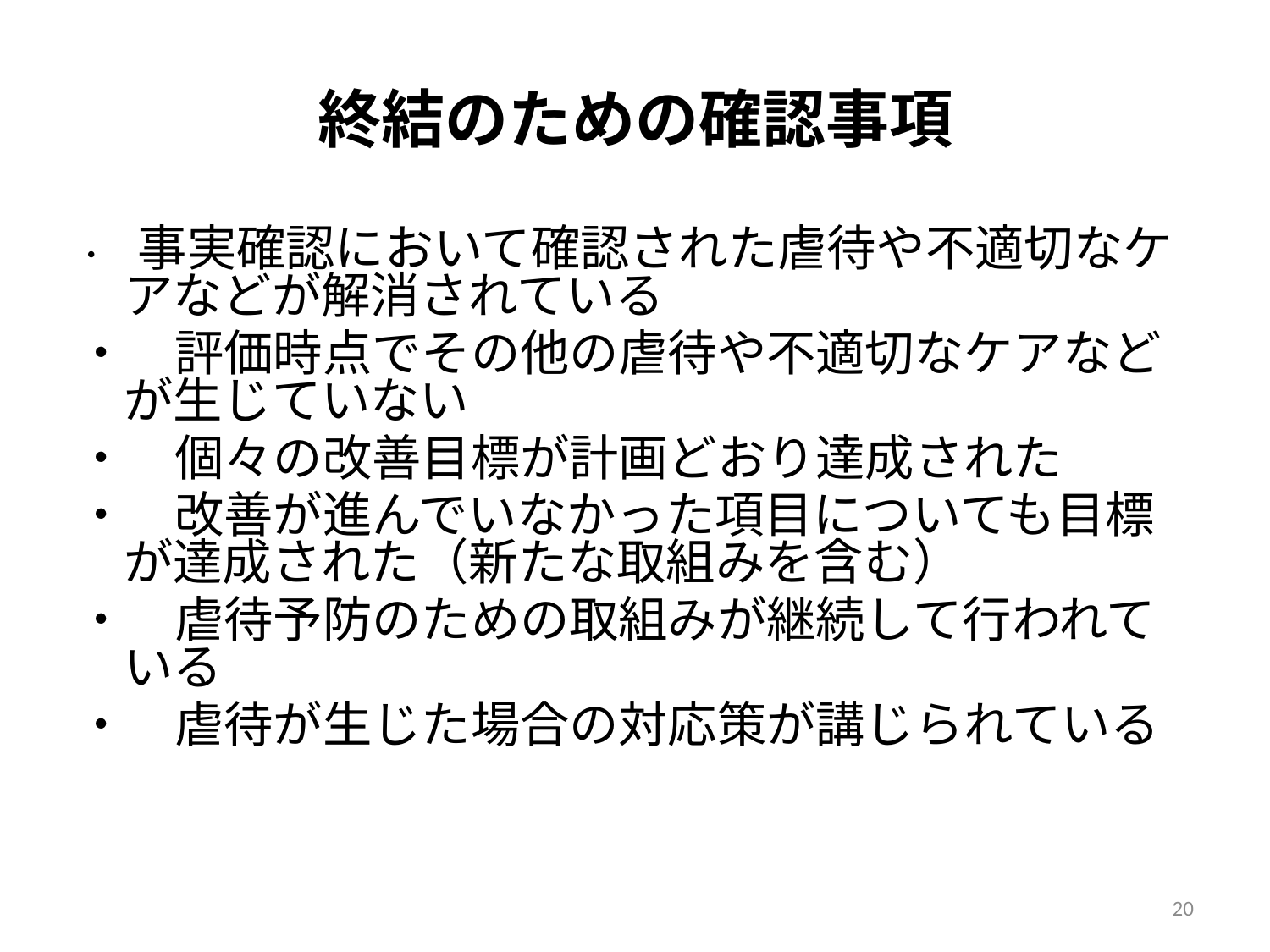

# 終結のための確認事項
・　事実確認において確認された虐待や不適切なケアなどが解消されている
・　評価時点でその他の虐待や不適切なケアなどが生じていない
・　個々の改善目標が計画どおり達成された
・　改善が進んでいなかった項目についても目標が達成された（新たな取組みを含む）
・　虐待予防のための取組みが継続して行われている
・　虐待が生じた場合の対応策が講じられている

20